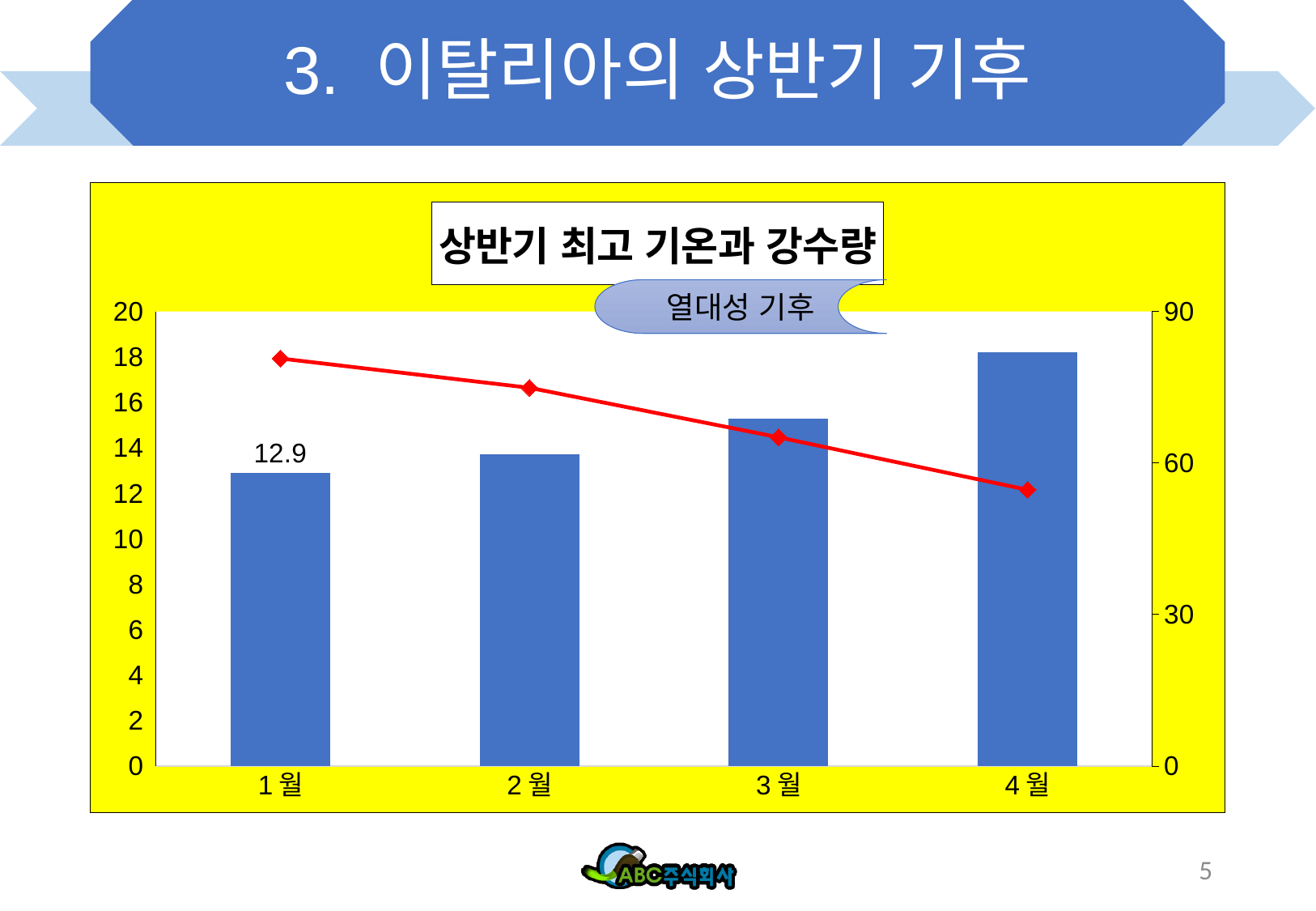

# 3. 이탈리아의 상반기 기후

### Chart: 상반기 최고 기온과 강수량

| Category | 최고기온 | 강수량 |
|---|---|---|
| 1월 | 12.9 | 80.7 |
| 2월 | 13.7 | 74.9 |
| 3월 | 15.3 | 65.1 |
| 4월 | 18.2 | 54.7 |
열대성 기후
5